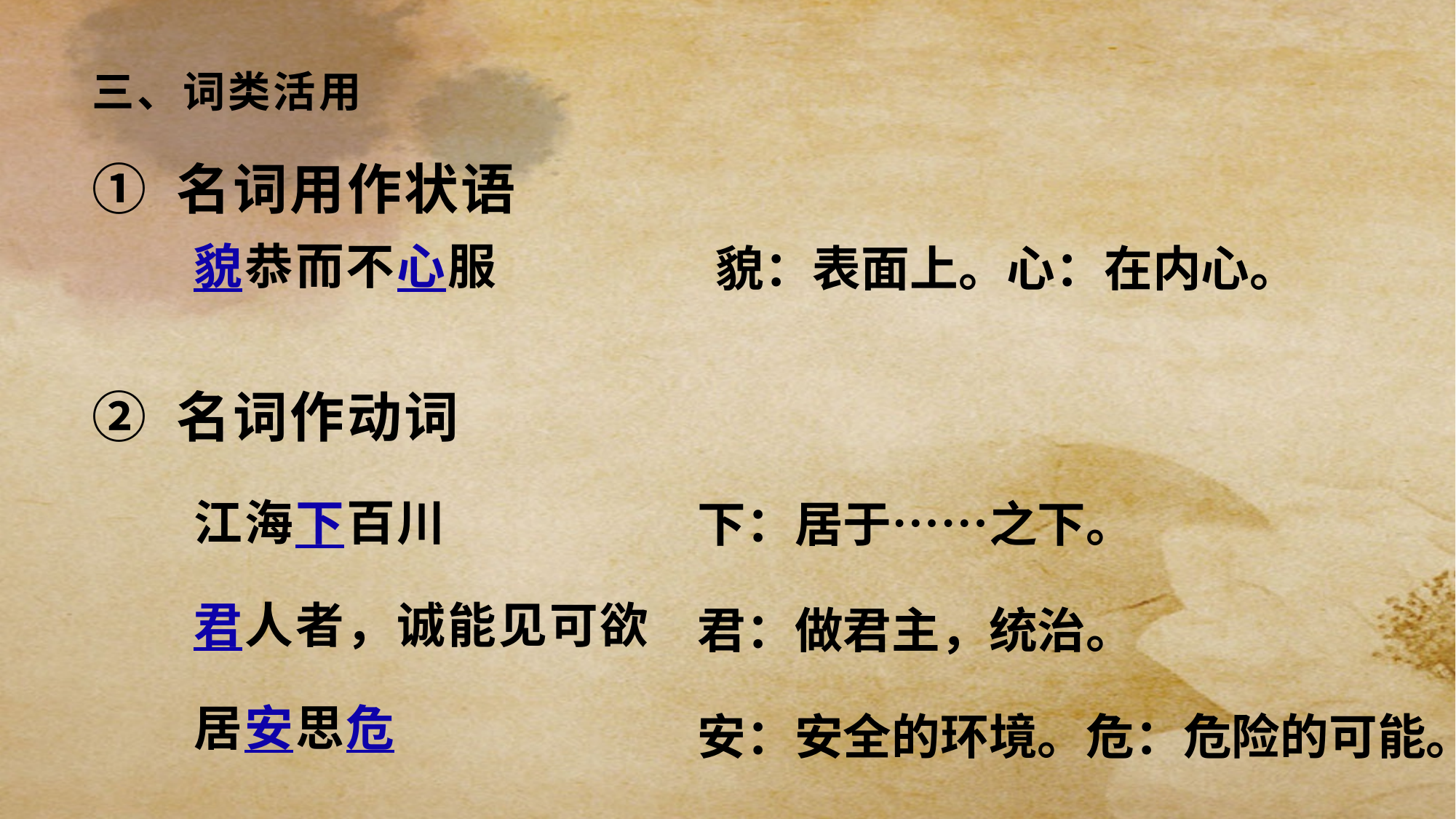

# 三、词类活用
① 名词用作状语
　　貌恭而不心服

② 名词作动词
　　江海下百川
　　君人者，诚能见可欲
　　居安思危
貌：表面上。心：在内心。
下：居于……之下。
君：做君主，统治。
安：安全的环境。危：危险的可能。